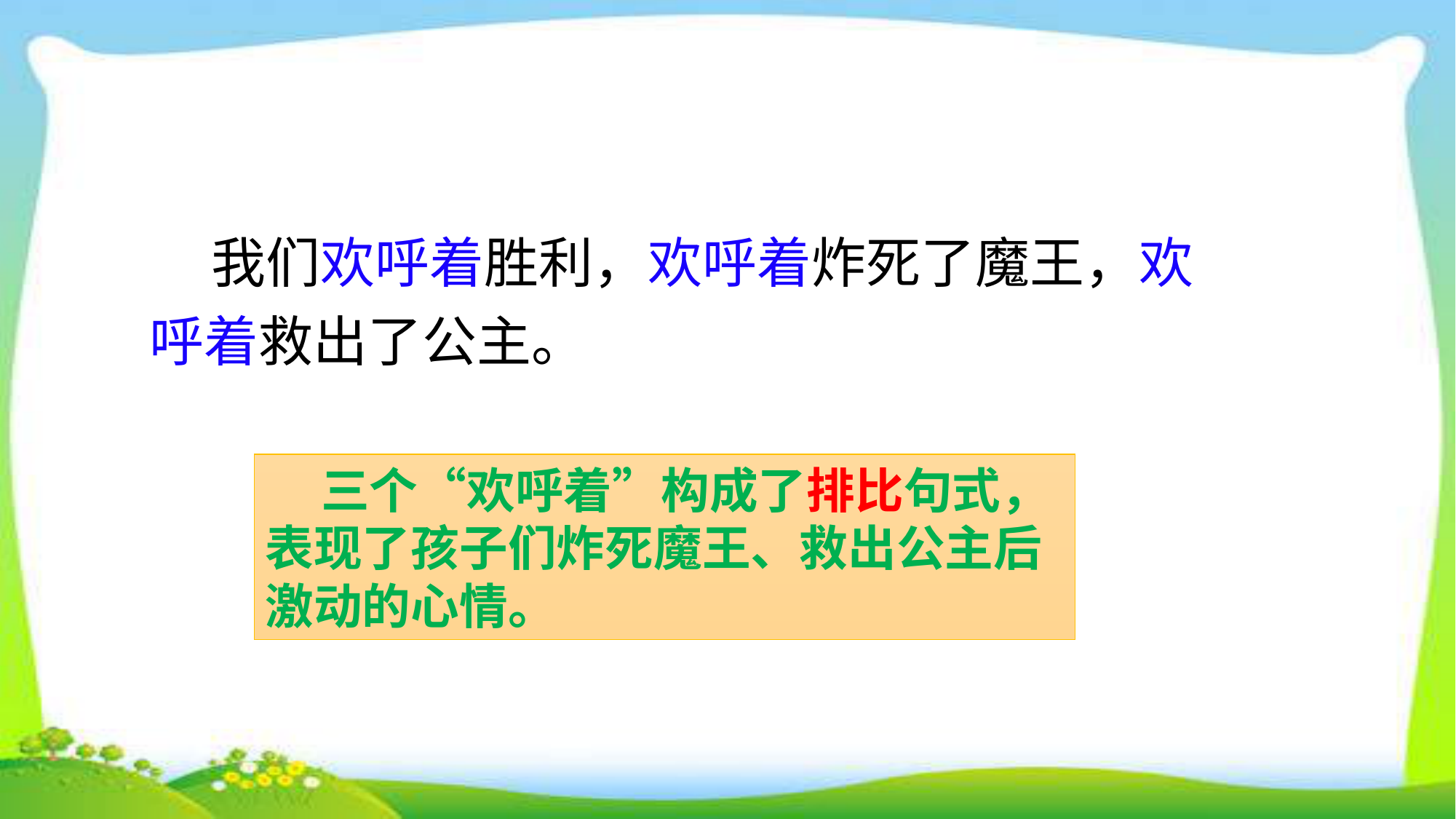

我们欢呼着胜利，欢呼着炸死了魔王，欢呼着救出了公主。
    三个“欢呼着”构成了排比句式，表现了孩子们炸死魔王、救出公主后激动的心情。